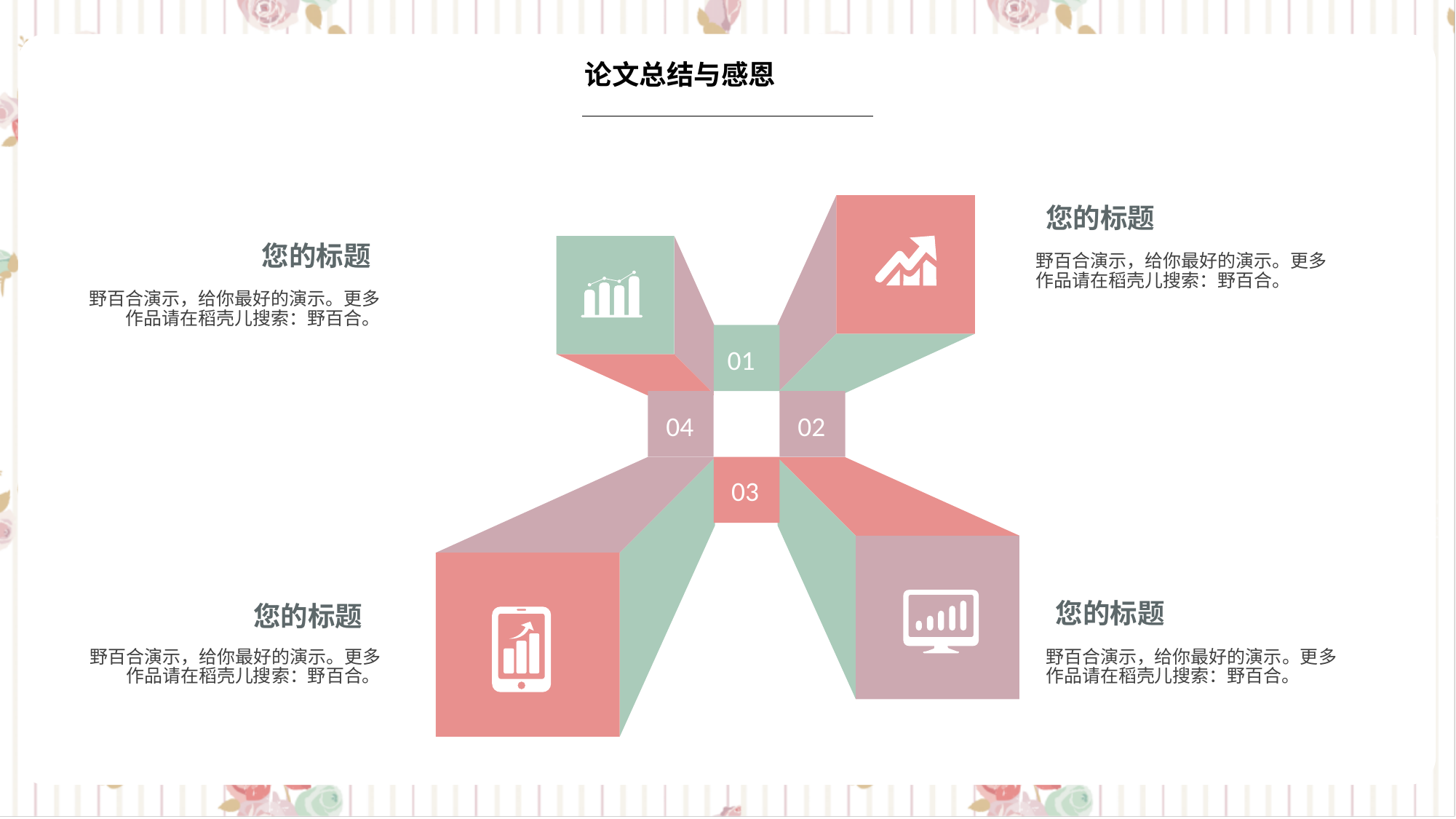

论文总结与感恩

01

02
04

03

您的标题
您的标题
野百合演示，给你最好的演示。更多作品请在稻壳儿搜索：野百合。
野百合演示，给你最好的演示。更多作品请在稻壳儿搜索：野百合。
您的标题
您的标题
野百合演示，给你最好的演示。更多作品请在稻壳儿搜索：野百合。
野百合演示，给你最好的演示。更多作品请在稻壳儿搜索：野百合。